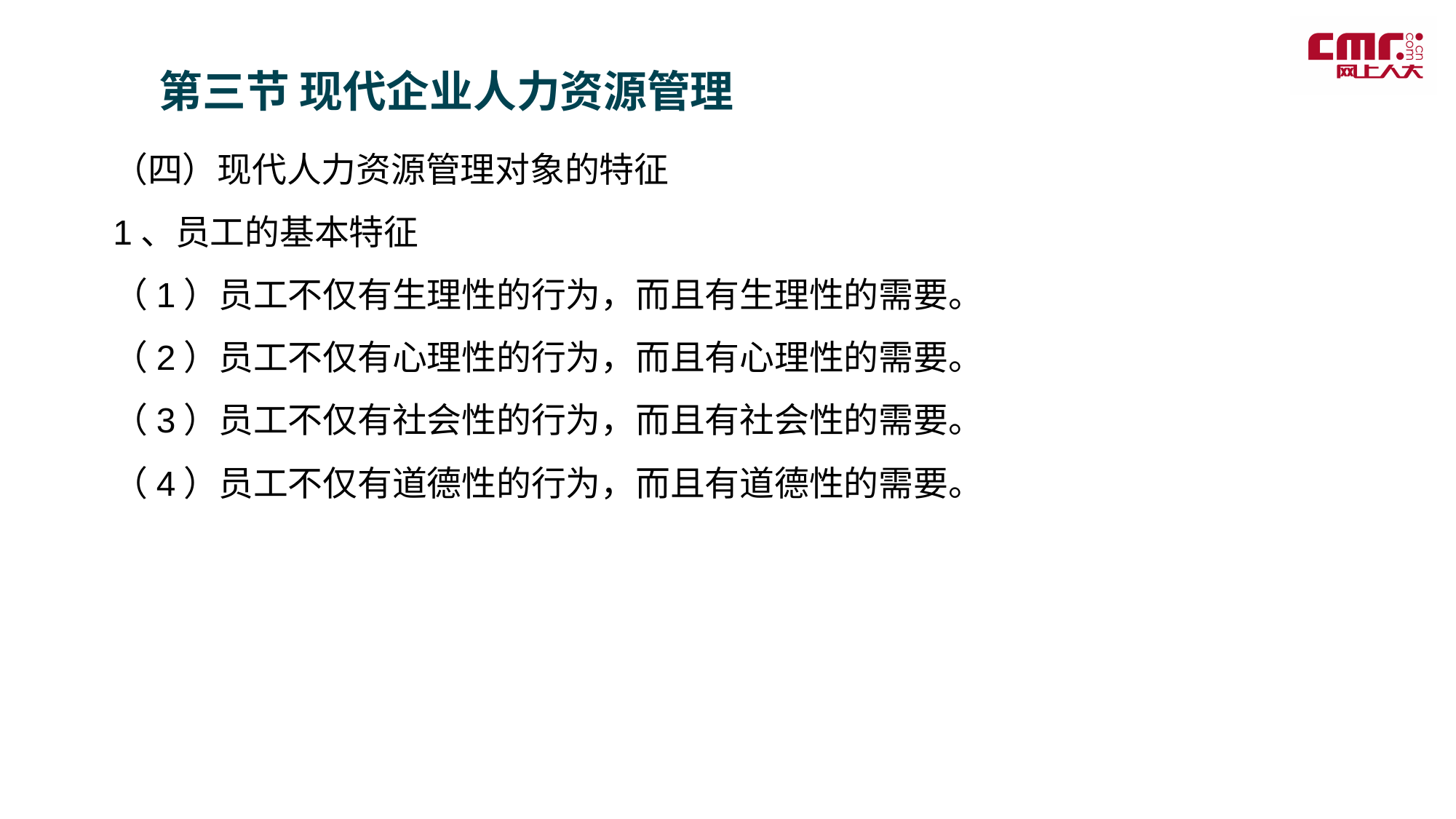

第三节 现代企业人力资源管理
（四）现代人力资源管理对象的特征
1、员工的基本特征
（1）员工不仅有生理性的行为，而且有生理性的需要。
（2）员工不仅有心理性的行为，而且有心理性的需要。
（3）员工不仅有社会性的行为，而且有社会性的需要。
（4）员工不仅有道德性的行为，而且有道德性的需要。